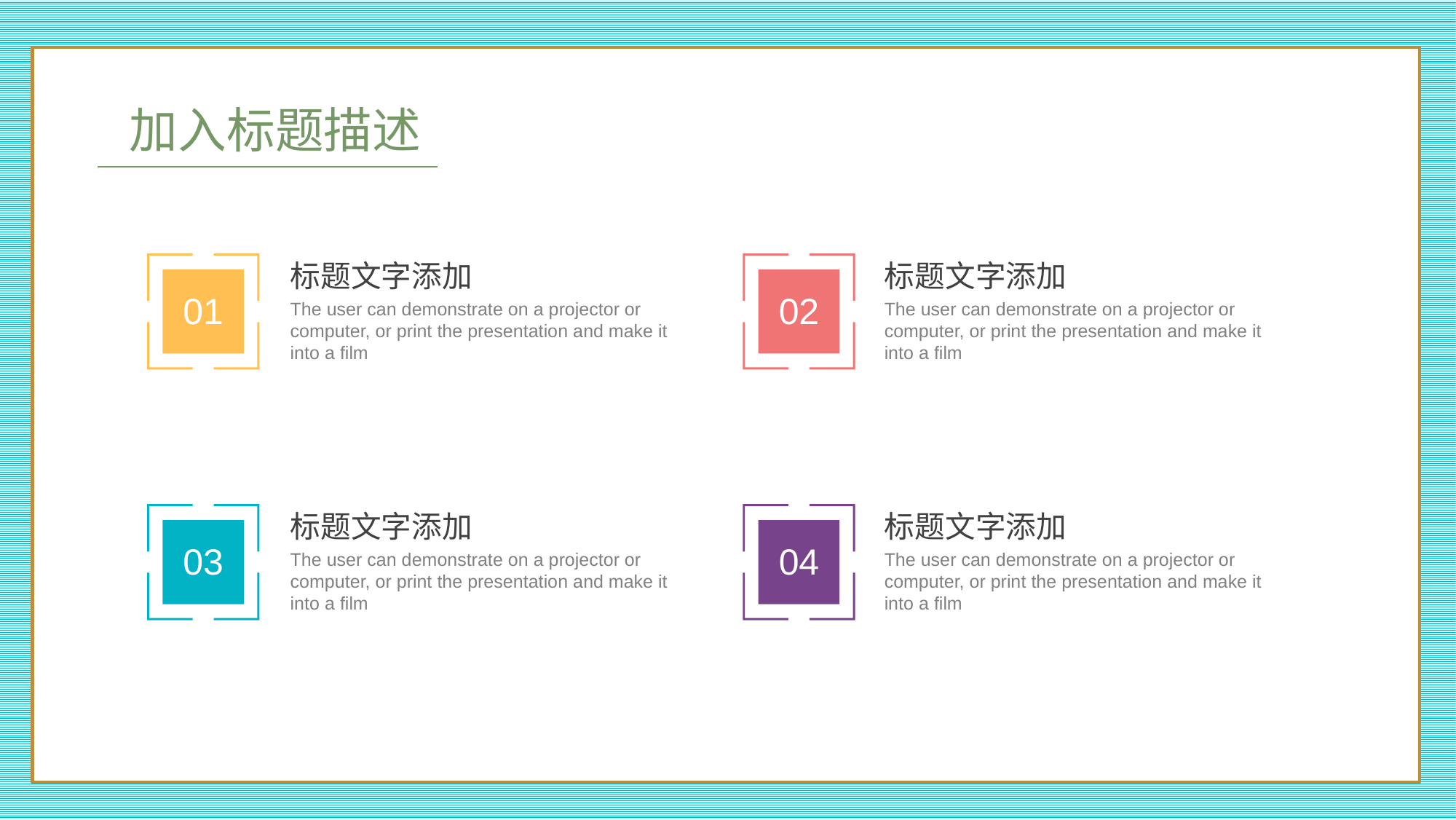

加入标题描述
标题文字添加
The user can demonstrate on a projector or computer, or print the presentation and make it into a film
标题文字添加
The user can demonstrate on a projector or computer, or print the presentation and make it into a film

01
02
标题文字添加
The user can demonstrate on a projector or computer, or print the presentation and make it into a film
标题文字添加
The user can demonstrate on a projector or computer, or print the presentation and make it into a film

03
04